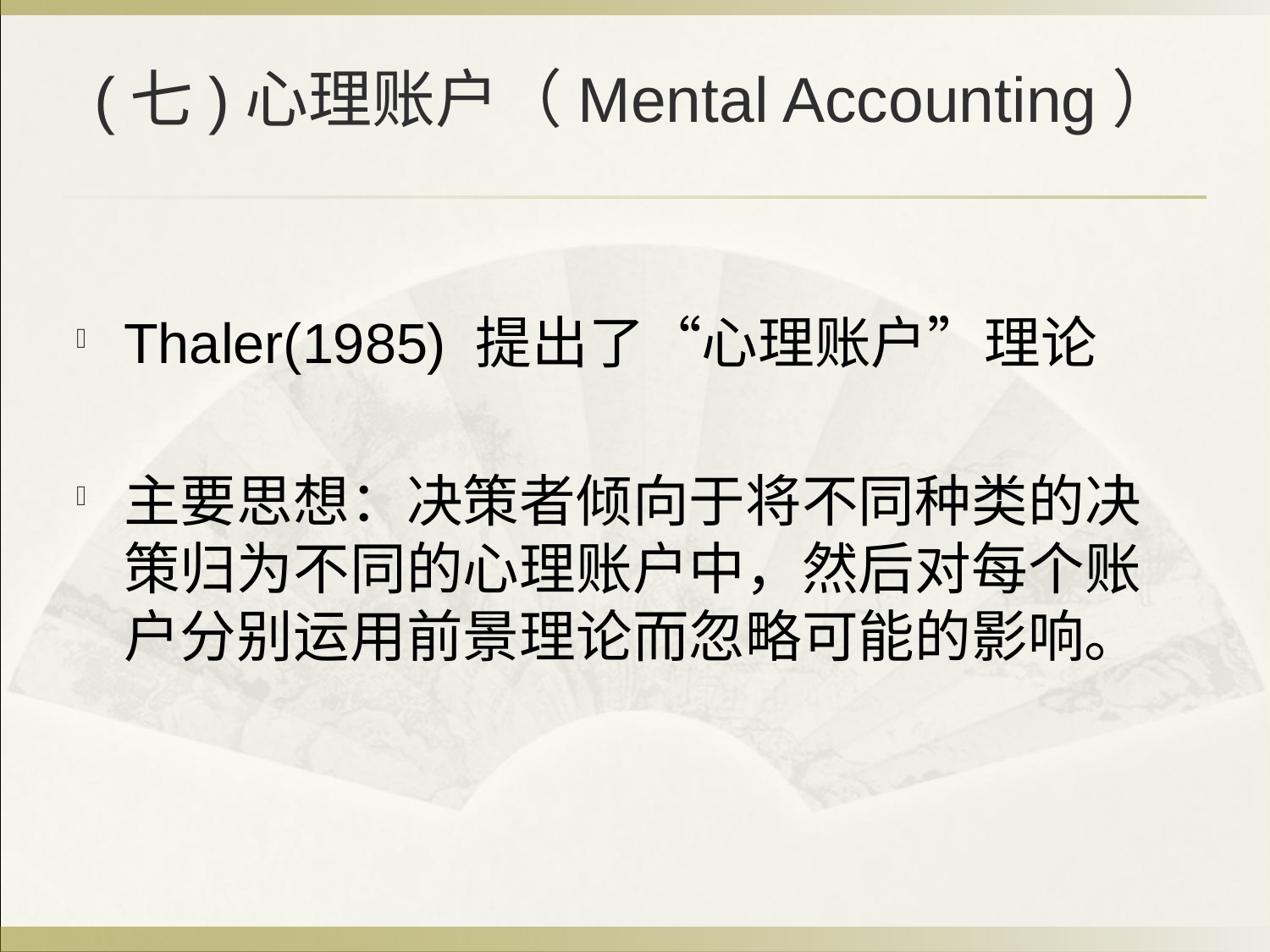

# (七)心理账户（Mental Accounting）

Thaler(1985) 提出了“心理账户”理论

主要思想：决策者倾向于将不同种类的决策归为不同的心理账户中，然后对每个账户分别运用前景理论而忽略可能的影响。